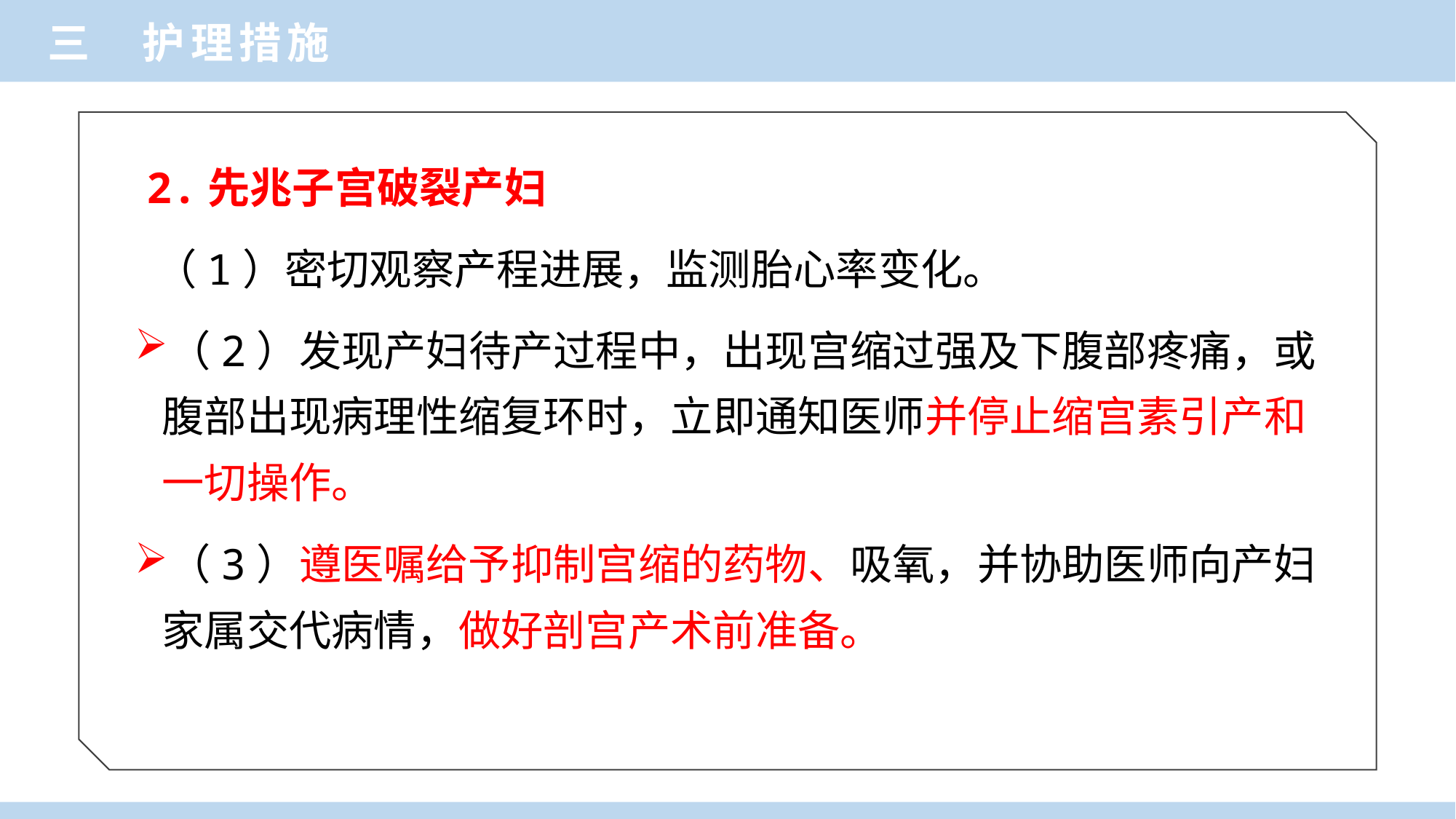

三   护理措施

 2.先兆子宫破裂产妇
 （1）密切观察产程进展，监测胎心率变化。
（2）发现产妇待产过程中，出现宫缩过强及下腹部疼痛，或腹部出现病理性缩复环时，立即通知医师并停止缩宫素引产和一切操作。
（3）遵医嘱给予抑制宫缩的药物、吸氧，并协助医师向产妇家属交代病情，做好剖宫产术前准备。